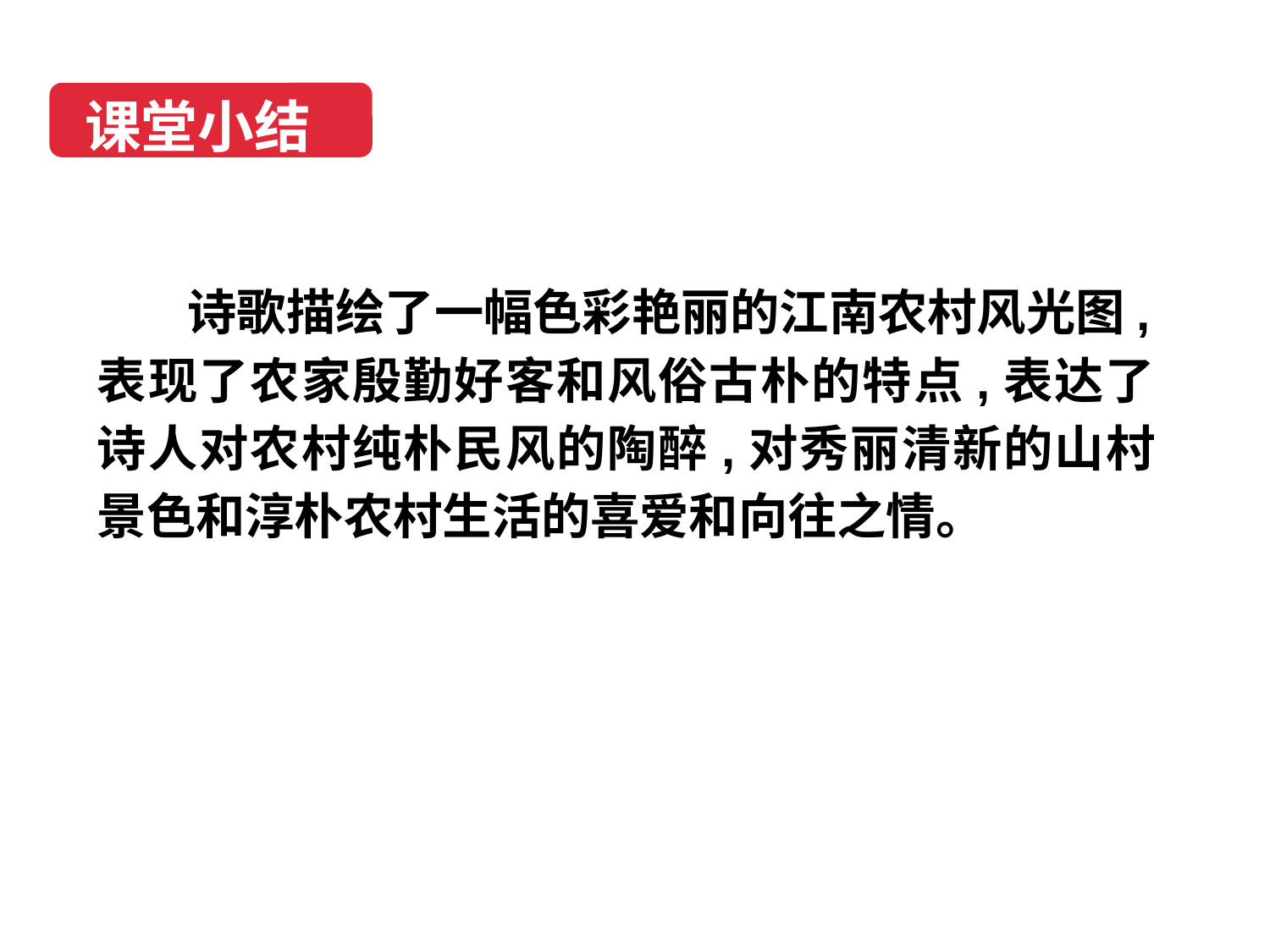

课堂小结
       诗歌描绘了一幅色彩艳丽的江南农村风光图,表现了农家殷勤好客和风俗古朴的特点,表达了诗人对农村纯朴民风的陶醉,对秀丽清新的山村景色和淳朴农村生活的喜爱和向往之情。